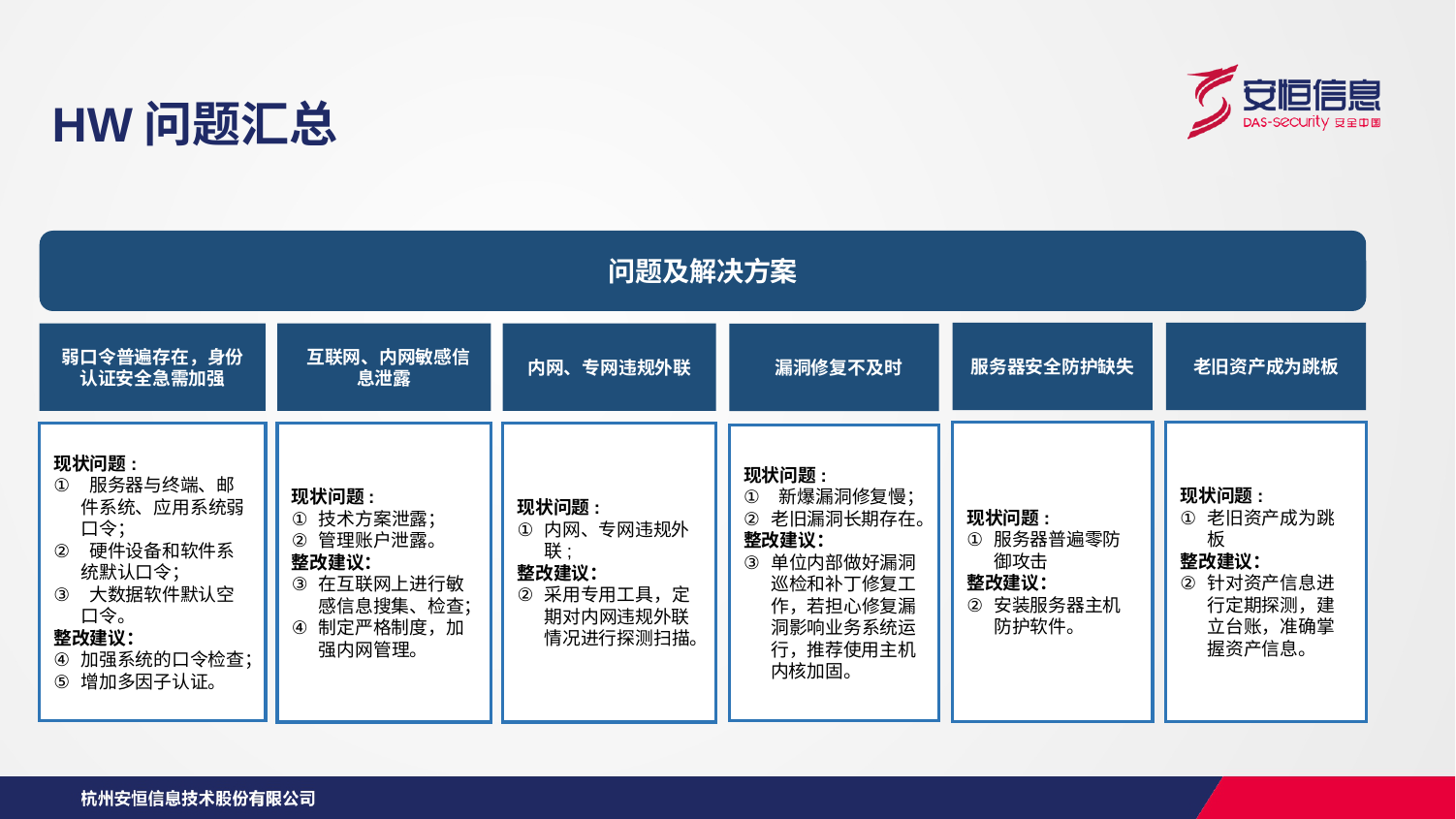

HW问题汇总
问题及解决方案
老旧资产成为跳板
服务器安全防护缺失
弱口令普遍存在，身份认证安全急需加强
 互联网、内网敏感信息泄露
内网、专网违规外联
 漏洞修复不及时
现状问题:
老旧资产成为跳板
整改建议：
针对资产信息进行定期探测，建立台账，准确掌握资产信息。
现状问题:
服务器普遍零防御攻击
整改建议：
安装服务器主机防护软件。
现状问题:
 服务器与终端、邮件系统、应用系统弱口令；
 硬件设备和软件系统默认口令；
 大数据软件默认空口令。
整改建议：
加强系统的口令检查；
增加多因子认证。
现状问题:
技术方案泄露；
管理账户泄露。
整改建议：
在互联网上进行敏感信息搜集、检查；
制定严格制度，加强内网管理。
现状问题:
内网、专网违规外联;
整改建议：
采用专用工具，定期对内网违规外联情况进行探测扫描。
现状问题:
 新爆漏洞修复慢；
老旧漏洞长期存在。
整改建议：
单位内部做好漏洞巡检和补丁修复工作，若担心修复漏洞影响业务系统运行，推荐使用主机内核加固。